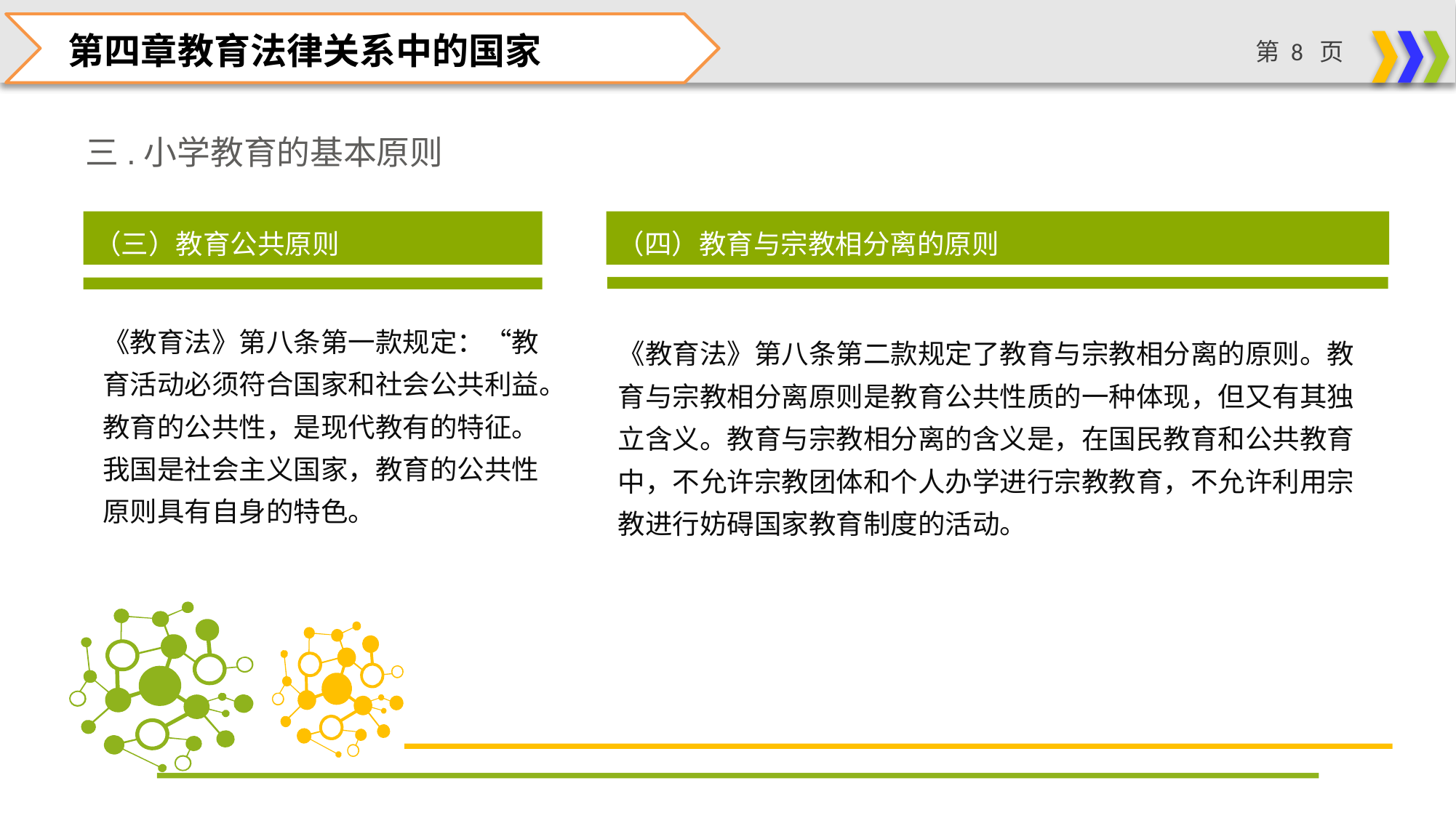

第四章教育法律关系中的国家
三.小学教育的基本原则
（三）教育公共原则
（四）教育与宗教相分离的原则

《教育法》第八条第一款规定：“教育活动必须符合国家和社会公共利益。教育的公共性，是现代教有的特征。我国是社会主义国家，教育的公共性原则具有自身的特色。
《教育法》第八条第二款规定了教育与宗教相分离的原则。教育与宗教相分离原则是教育公共性质的一种体现，但又有其独立含义。教育与宗教相分离的含义是，在国民教育和公共教育中，不允许宗教团体和个人办学进行宗教教育，不允许利用宗教进行妨碍国家教育制度的活动。